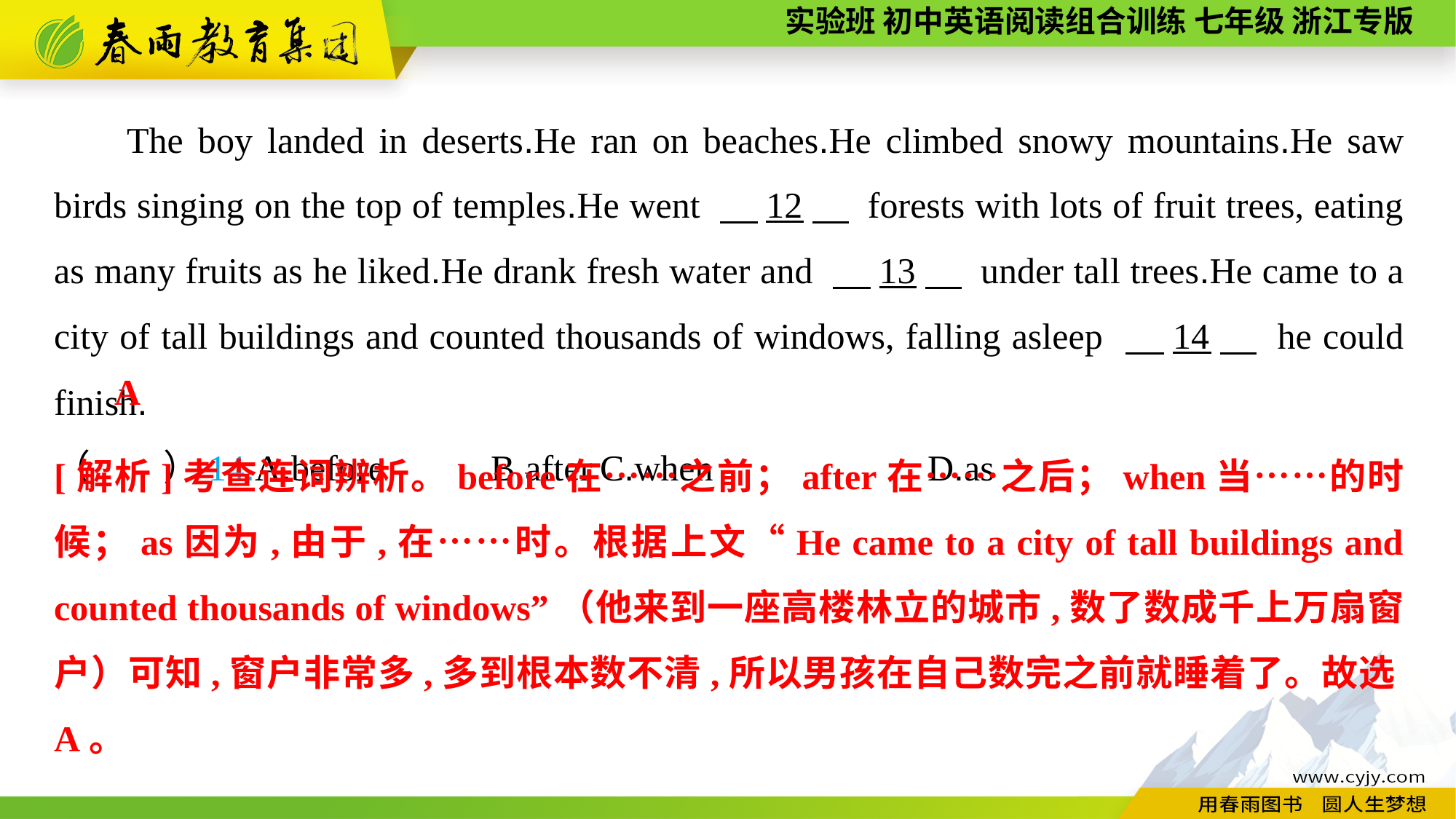

The boy landed in deserts.He ran on beaches.He climbed snowy mountains.He saw birds singing on the top of temples.He went 　12　 forests with lots of fruit trees, eating as many fruits as he liked.He drank fresh water and 　13　 under tall trees.He came to a city of tall buildings and counted thousands of windows, falling asleep 　14　 he could finish.
（　　）14.A.before	B.after	C.when		D.as
A
[解析]考查连词辨析。before在……之前；after在……之后；when当……的时候；as因为,由于,在……时。根据上文“He came to a city of tall buildings and counted thousands of windows”（他来到一座高楼林立的城市,数了数成千上万扇窗户）可知,窗户非常多,多到根本数不清,所以男孩在自己数完之前就睡着了。故选A。